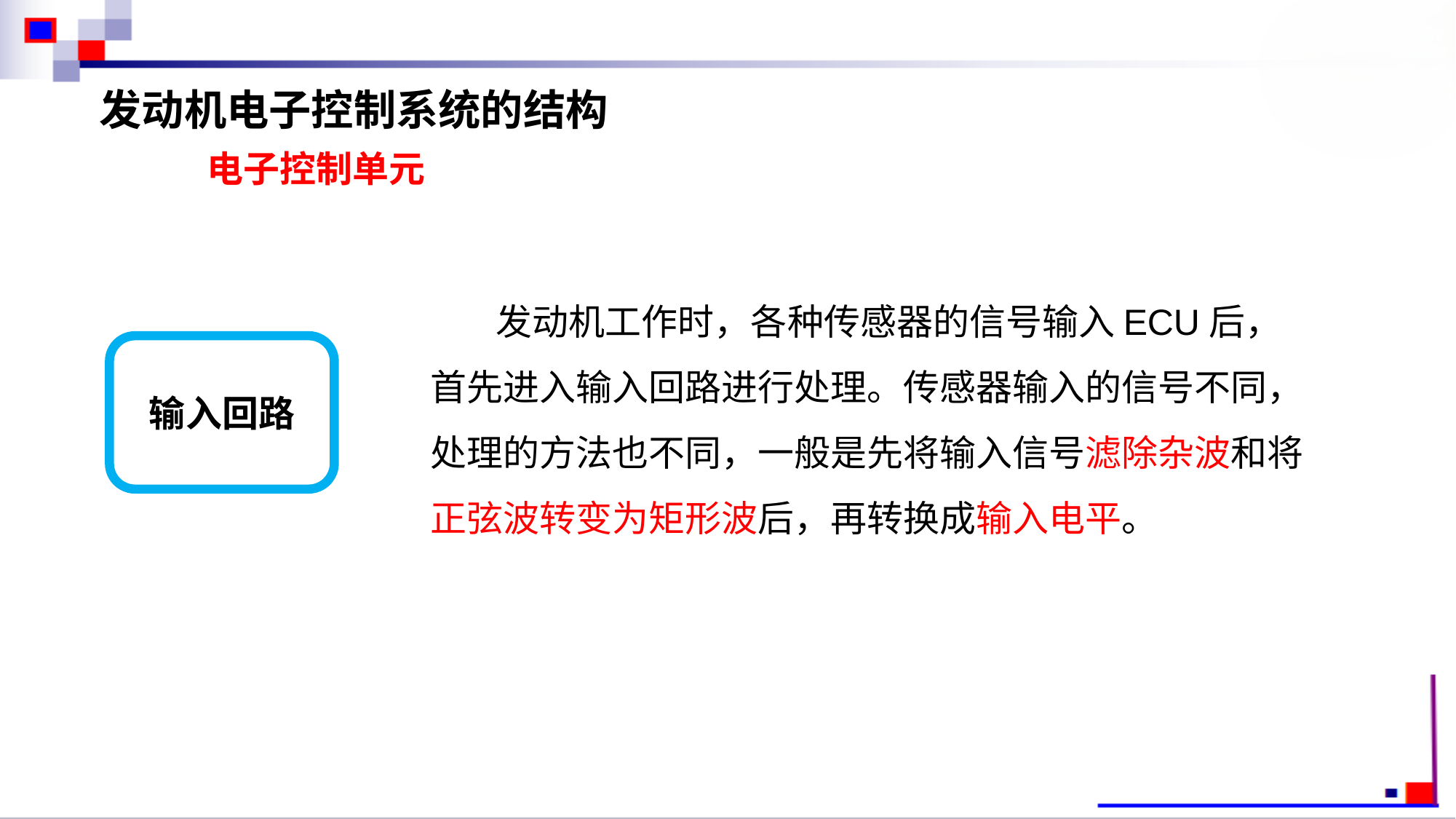

发动机电子控制系统的结构
电子控制单元
       发动机工作时，各种传感器的信号输入ECU后，首先进入输入回路进行处理。传感器输入的信号不同，处理的方法也不同，一般是先将输入信号滤除杂波和将正弦波转变为矩形波后，再转换成输入电平。
输入回路